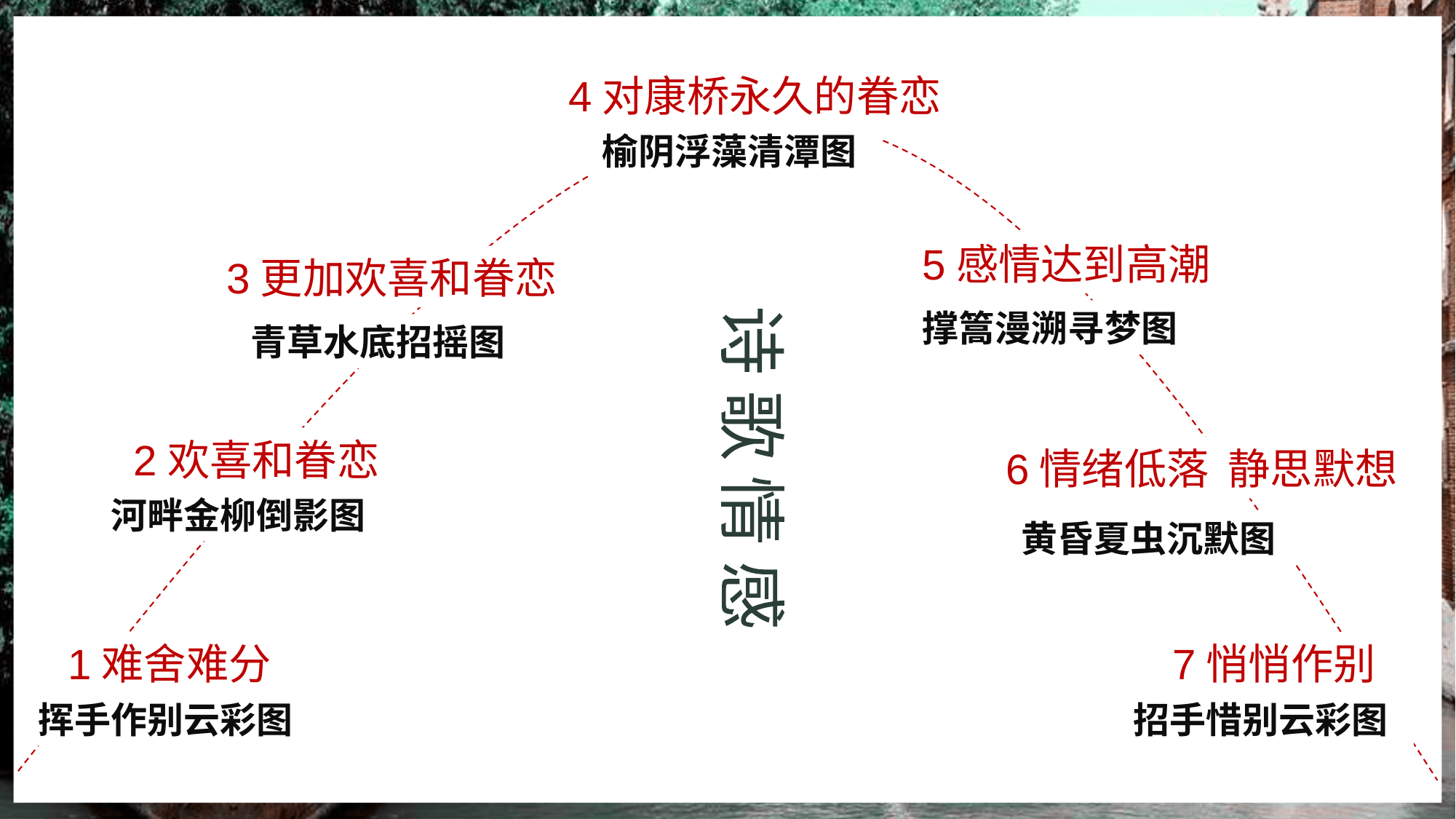

4对康桥永久的眷恋

榆阴浮藻清潭图
5感情达到高潮
3更加欢喜和眷恋
撑篙漫溯寻梦图
青草水底招摇图
2欢喜和眷恋
诗 歌 情 感
6情绪低落  静思默想
河畔金柳倒影图
黄昏夏虫沉默图
1难舍难分
7悄悄作别
挥手作别云彩图
招手惜别云彩图